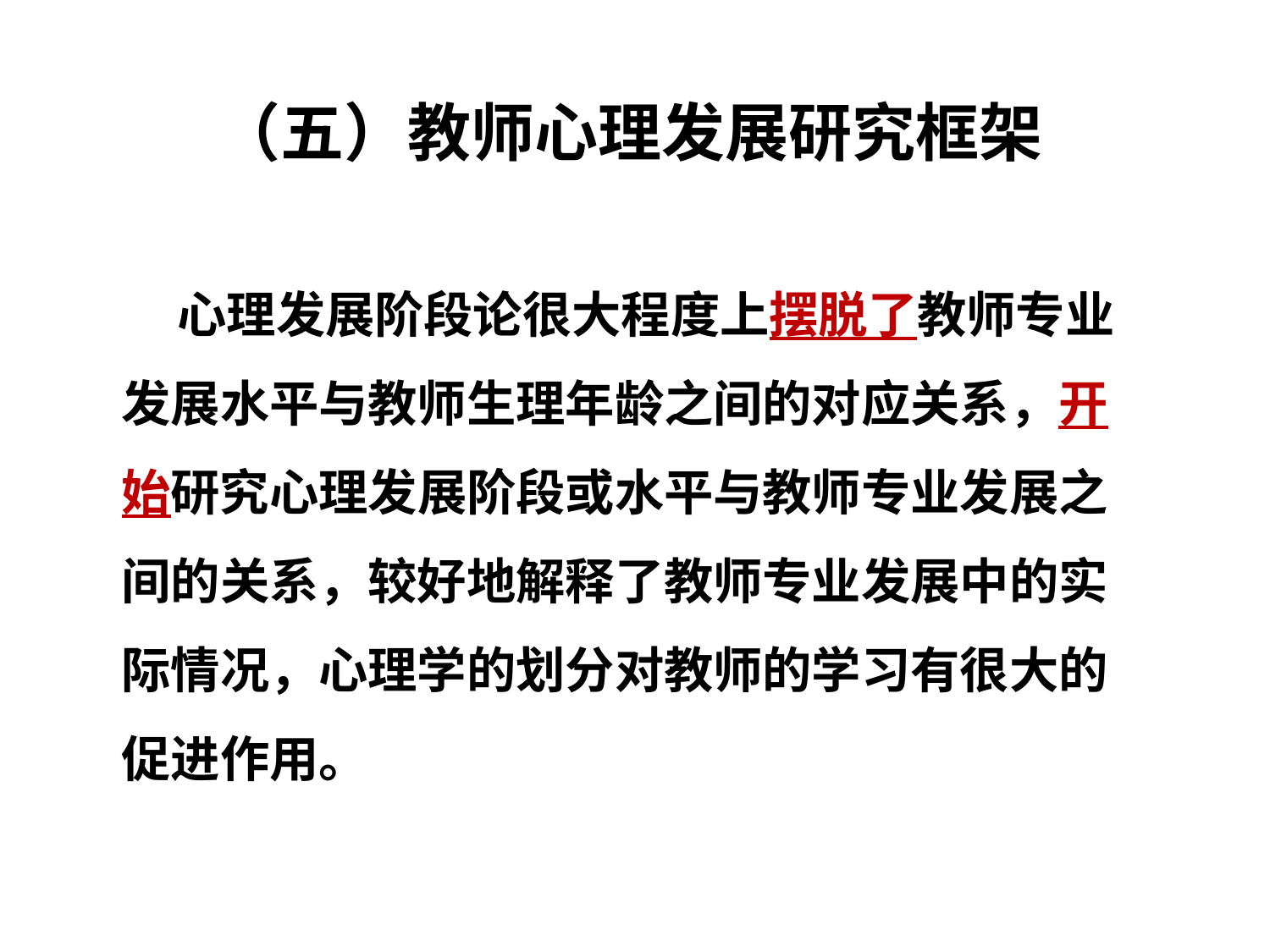

（五）教师心理发展研究框架
    心理发展阶段论很大程度上摆脱了教师专业发展水平与教师生理年龄之间的对应关系，开始研究心理发展阶段或水平与教师专业发展之间的关系，较好地解释了教师专业发展中的实际情况，心理学的划分对教师的学习有很大的促进作用。